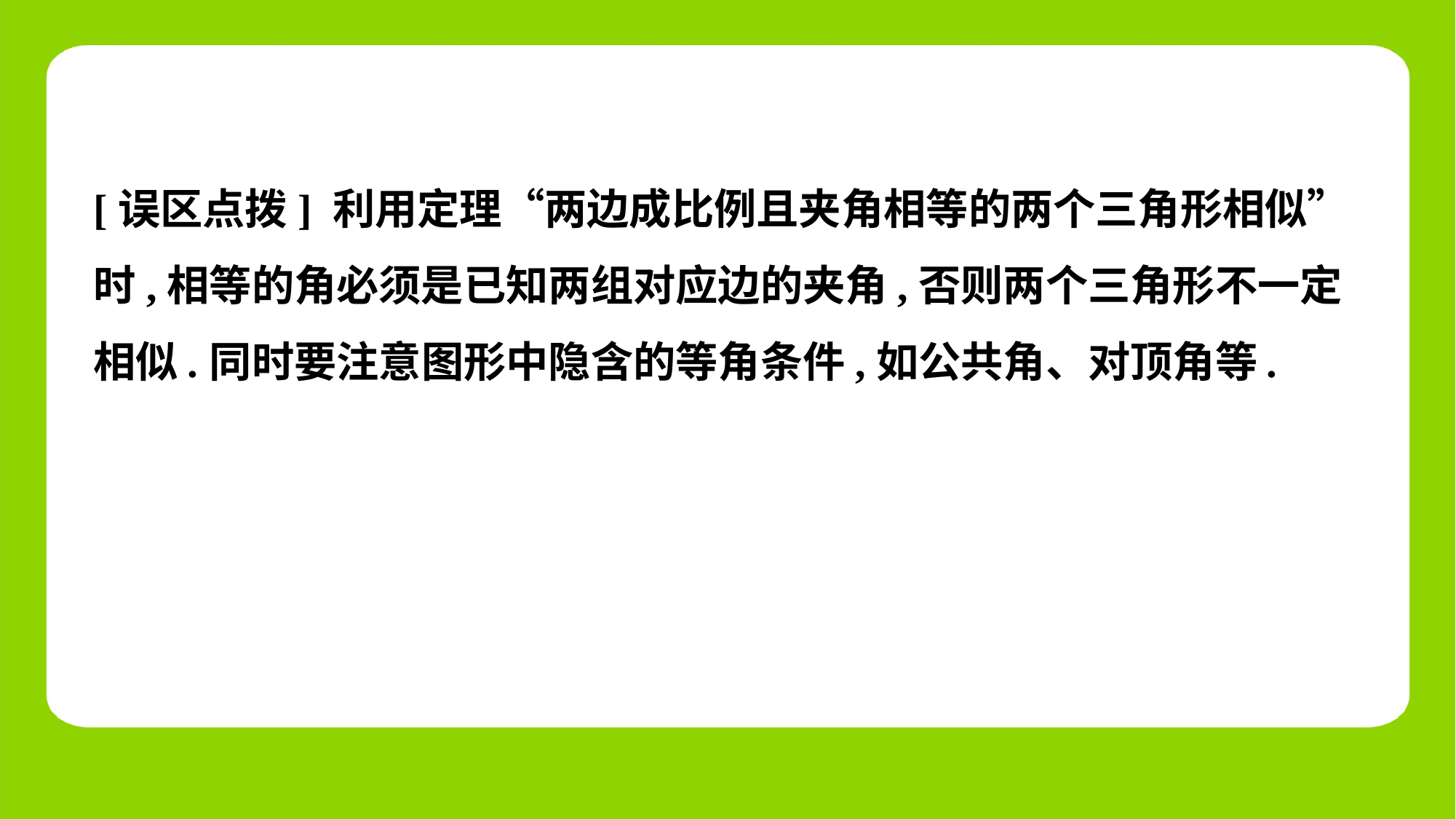

[误区点拨] 利用定理“两边成比例且夹角相等的两个三角形相似”时,相等的角必须是已知两组对应边的夹角,否则两个三角形不一定相似.同时要注意图形中隐含的等角条件,如公共角、对顶角等.